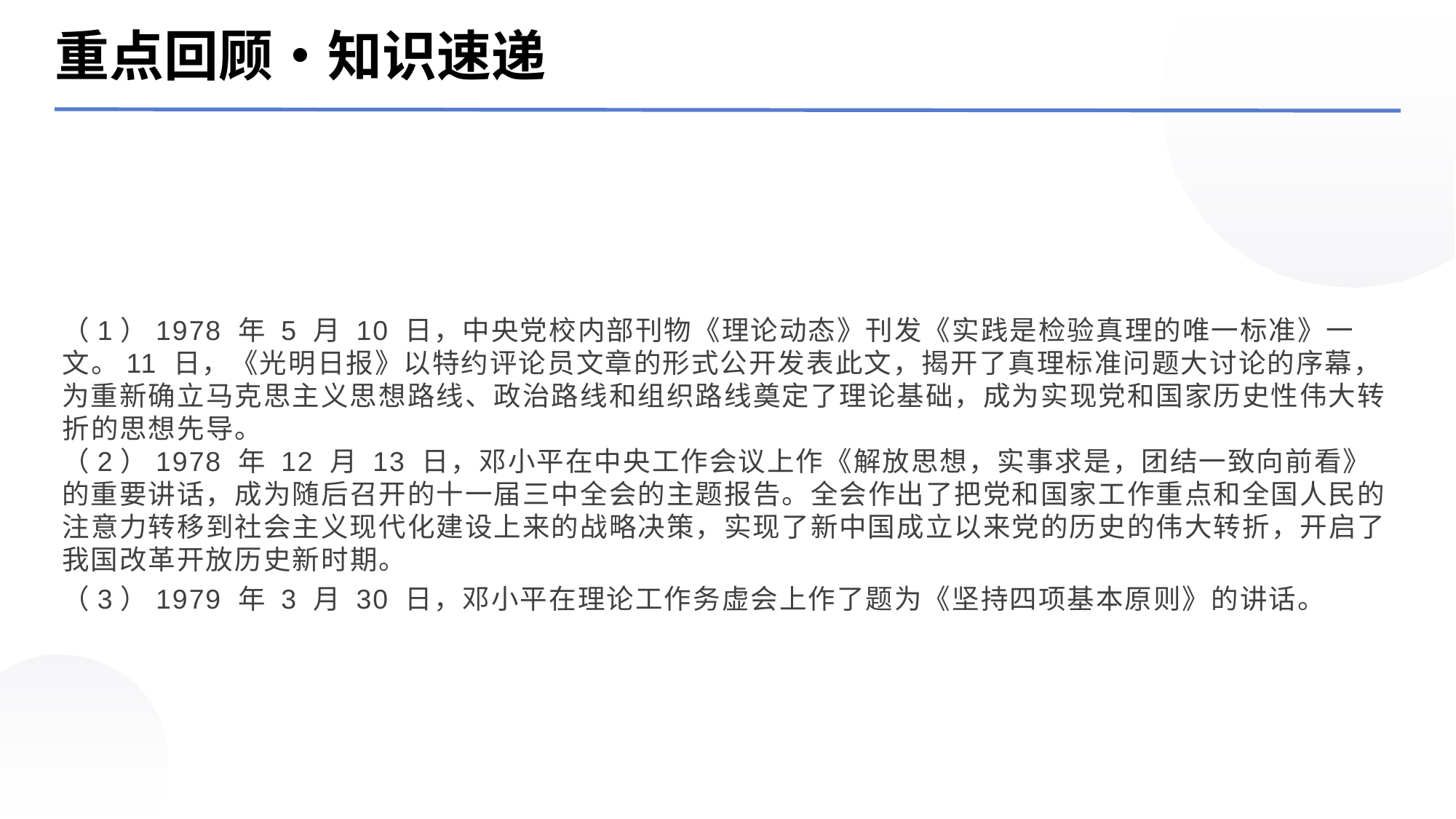

重点回顾‧知识速递
（1）1978 年 5 月 10 日，中央党校内部刊物《理论动态》刊发《实践是检验真理的唯一标准》一文。11 日，《光明日报》以特约评论员文章的形式公开发表此文，揭开了真理标准问题大讨论的序幕，为重新确立马克思主义思想路线、政治路线和组织路线奠定了理论基础，成为实现党和国家历史性伟大转折的思想先导。
（2）1978 年 12 月 13 日，邓小平在中央工作会议上作《解放思想，实事求是，团结一致向前看》的重要讲话，成为随后召开的十一届三中全会的主题报告。全会作出了把党和国家工作重点和全国人民的注意力转移到社会主义现代化建设上来的战略决策，实现了新中国成立以来党的历史的伟大转折，开启了我国改革开放历史新时期。
（3）1979 年 3 月 30 日，邓小平在理论工作务虚会上作了题为《坚持四项基本原则》的讲话。